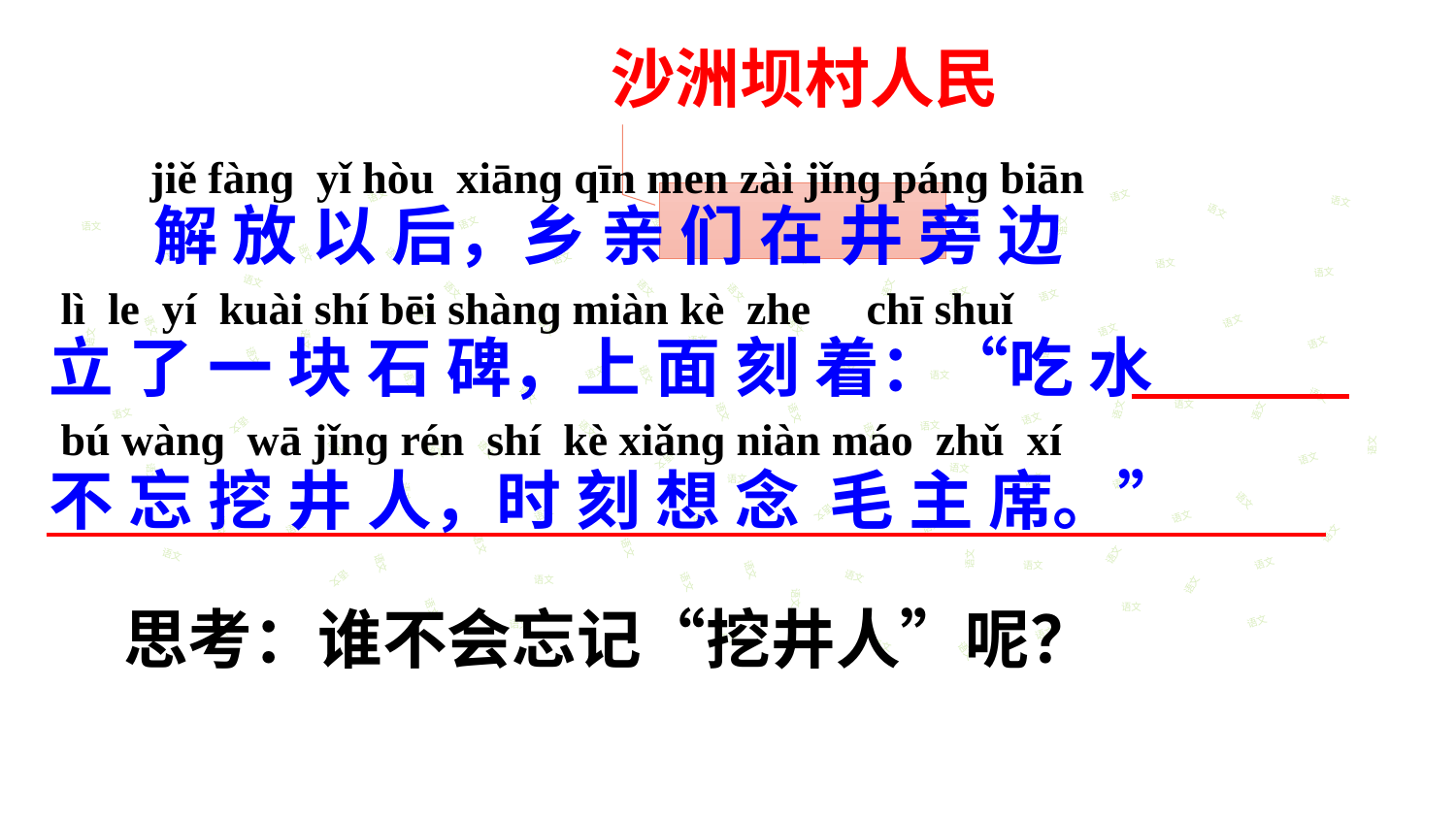

沙洲坝村人民
        jiě fànɡ  yǐ hòu  xiānɡ qīn men zài jǐnɡ pánɡ biān
lì  le  yí  kuài shí bēi shànɡ miàn kè  zhe     chī shuǐ
bú wànɡ  wā jǐnɡ rén  shí  kè xiǎnɡ niàn máo  zhǔ  xí
      解 放 以 后，乡 亲 们 在 井 旁 边
立 了 一 块 石 碑，上 面 刻 着：“吃 水
不 忘 挖 井 人，时 刻 想 念  毛 主 席。”
语文
语文

语文
语文
语文
语文
语文
语文
语文
语文
语文
语文
语文
语文
语文
语文
语文
语文
语文
语文
语文
语文
语文
语文
语文
语文
语文
语文
语文
语文
语文
语文
语文
语文
语文
语文
语文
语文
语文
语文
语文
语文
语文
语文
语文
语文
语文
语文
语文
语文
语文
语文
语文
语文
语文
语文
语文
语文
语文
语文
语文
语文
语文
语文
语文
语文
语文
语文
语文
语文
语文
语文
语文
语文
语文
语文
语文
语文
语文
语文
语文
语文
语文
语文
语文
语文
语文
语文
语文
语文
语文
思考：谁不会忘记“挖井人”呢？
语文
语文
语文
语文
语文
语文
语文
语文
语文